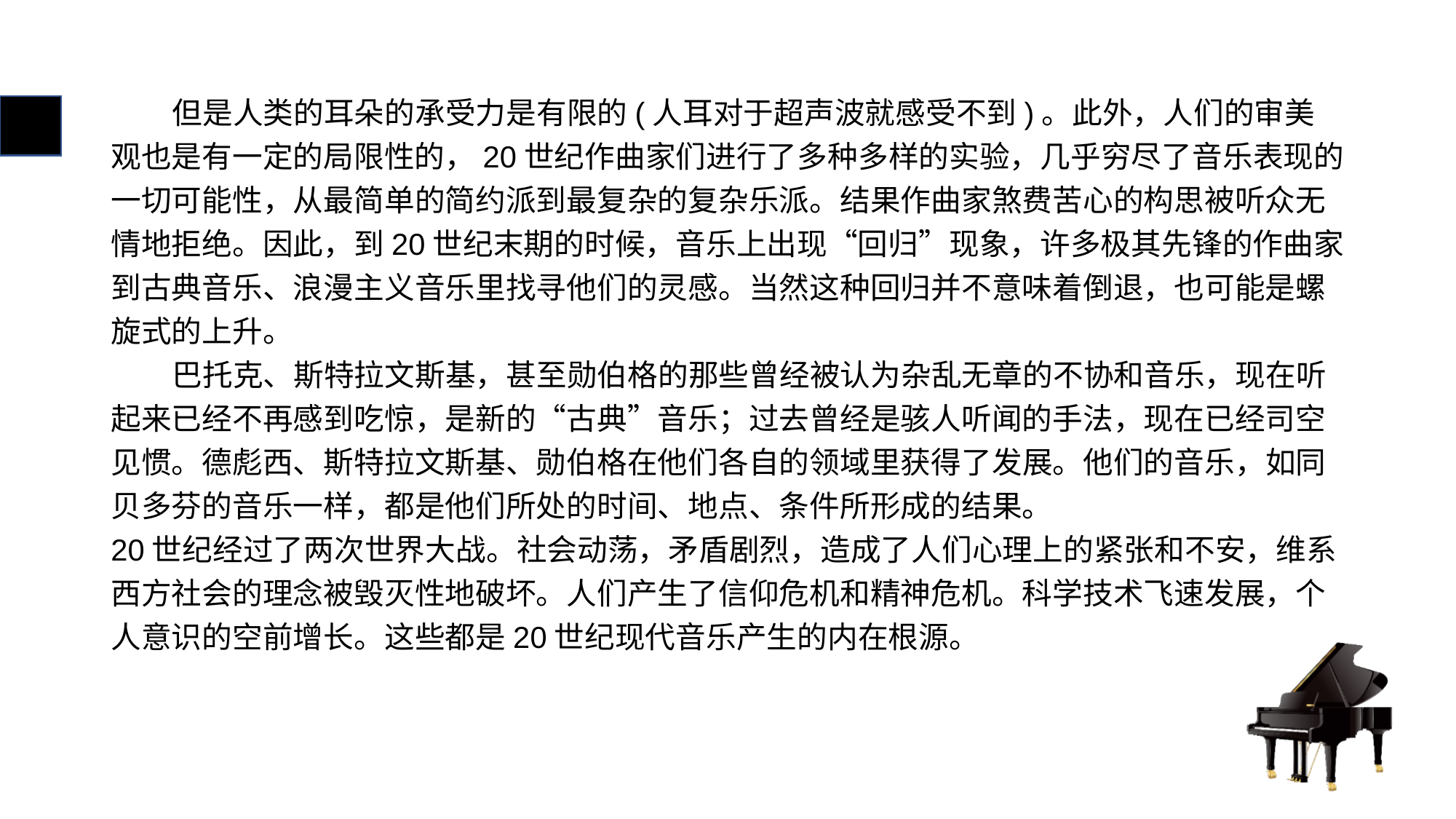

# 但是人类的耳朵的承受力是有限的(人耳对于超声波就感受不到)。此外，人们的审美观也是有一定的局限性的，20世纪作曲家们进行了多种多样的实验，几乎穷尽了音乐表现的一切可能性，从最简单的简约派到最复杂的复杂乐派。结果作曲家煞费苦心的构思被听众无情地拒绝。因此，到20世纪末期的时候，音乐上出现“回归”现象，许多极其先锋的作曲家到古典音乐、浪漫主义音乐里找寻他们的灵感。当然这种回归并不意味着倒退，也可能是螺旋式的上升。
        巴托克、斯特拉文斯基，甚至勋伯格的那些曾经被认为杂乱无章的不协和音乐，现在听起来已经不再感到吃惊，是新的“古典”音乐；过去曾经是骇人听闻的手法，现在已经司空见惯。德彪西、斯特拉文斯基、勋伯格在他们各自的领域里获得了发展。他们的音乐，如同贝多芬的音乐一样，都是他们所处的时间、地点、条件所形成的结果。
20世纪经过了两次世界大战。社会动荡，矛盾剧烈，造成了人们心理上的紧张和不安，维系西方社会的理念被毁灭性地破坏。人们产生了信仰危机和精神危机。科学技术飞速发展，个人意识的空前增长。这些都是20世纪现代音乐产生的内在根源。